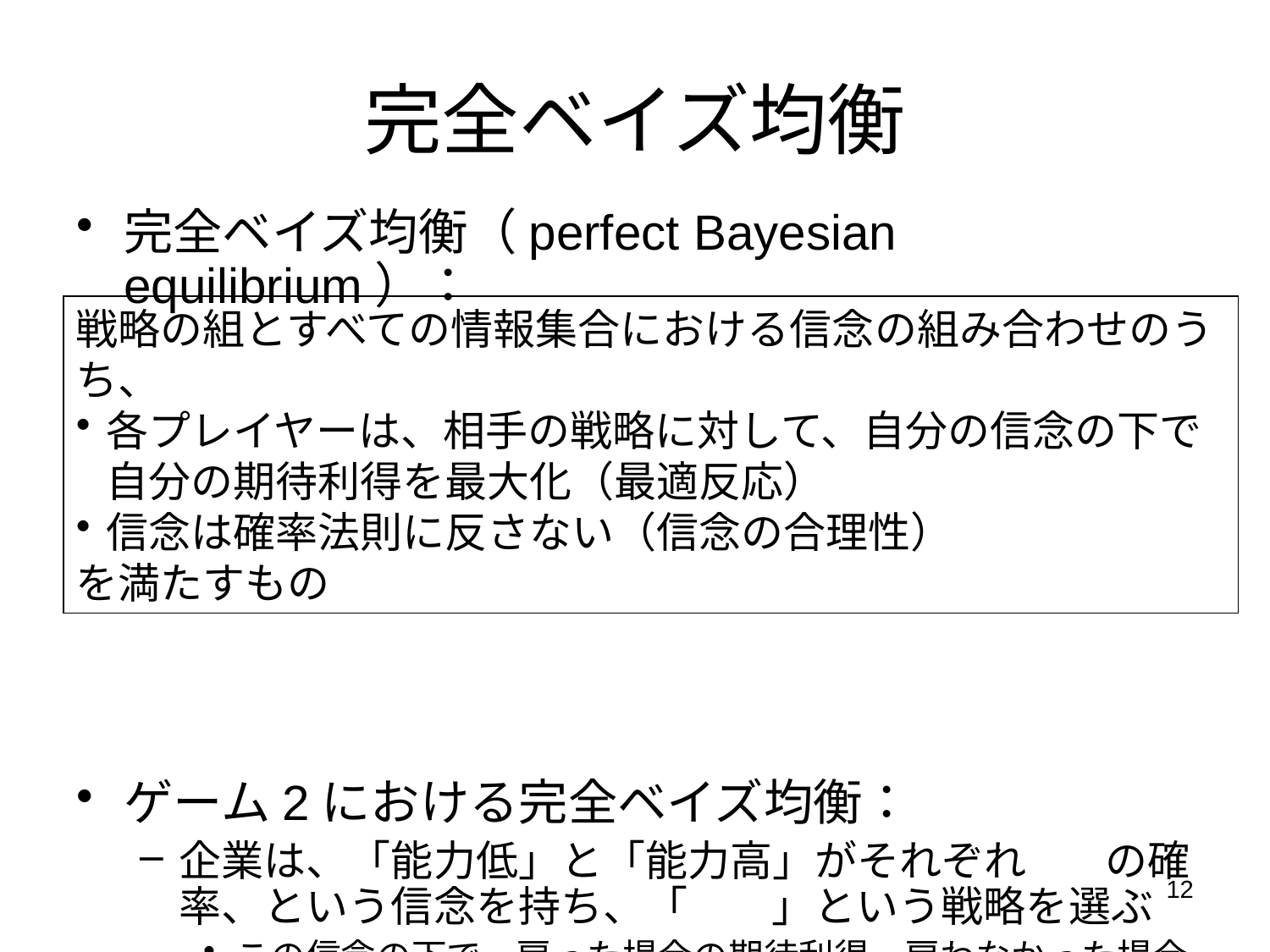

# 完全ベイズ均衡
完全ベイズ均衡（perfect Bayesian equilibrium）：

ゲーム2における完全ベイズ均衡：
企業は、「能力低」と「能力高」がそれぞれ1/2の確率、という信念を持ち、「雇う」という戦略を選ぶ
この信念の下で、雇った場合の期待利得＞雇わなかった場合の期待利得
戦略の組とすべての情報集合における信念の組み合わせのうち、
各プレイヤーは、相手の戦略に対して、自分の信念の下で自分の期待利得を最大化（最適反応）
信念は確率法則に反さない（信念の合理性）
を満たすもの
12